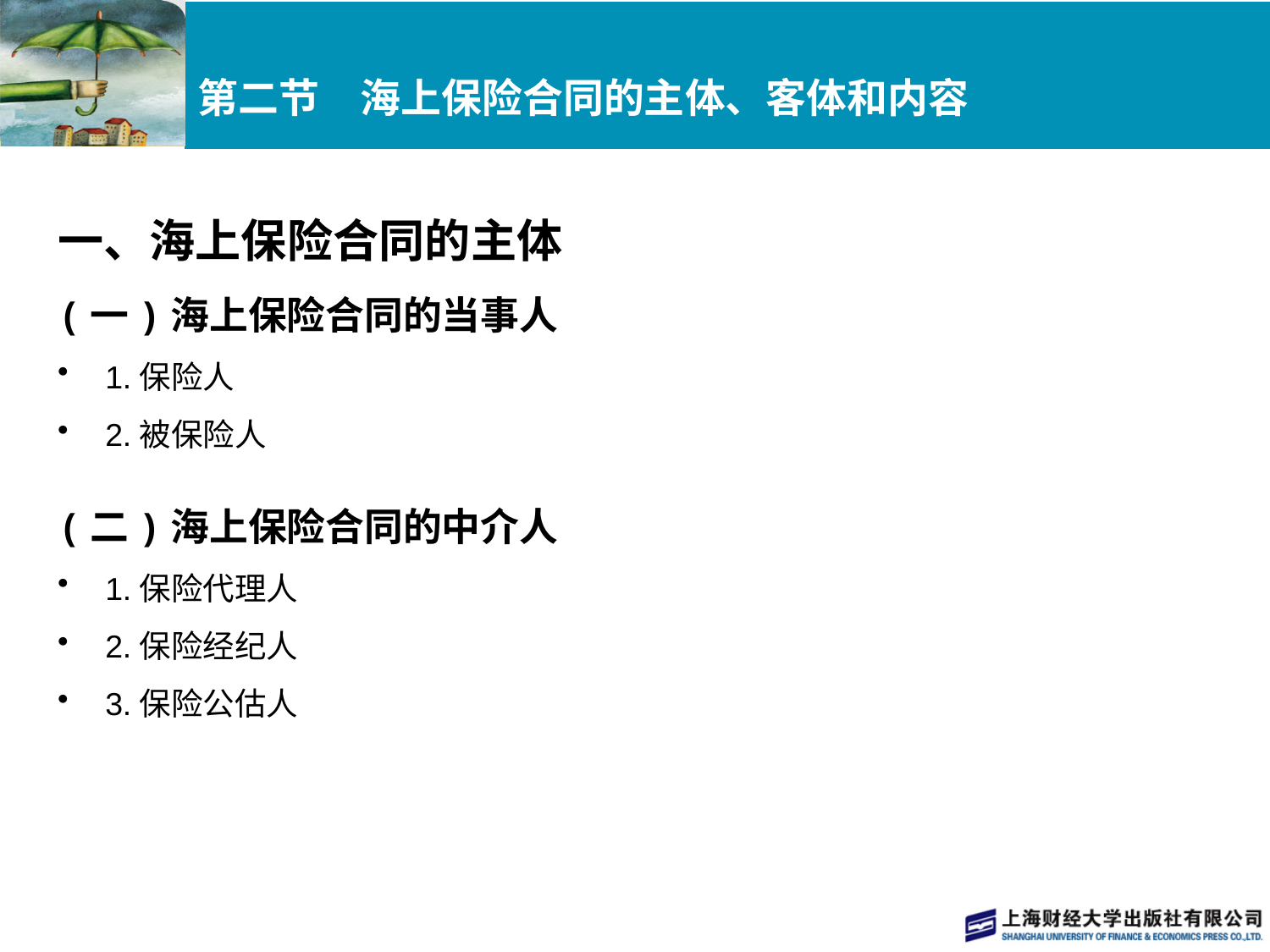

# 第二节　海上保险合同的主体、客体和内容
一、海上保险合同的主体
(一)海上保险合同的当事人
1.保险人
2.被保险人

(二)海上保险合同的中介人
1.保险代理人
2.保险经纪人
3.保险公估人